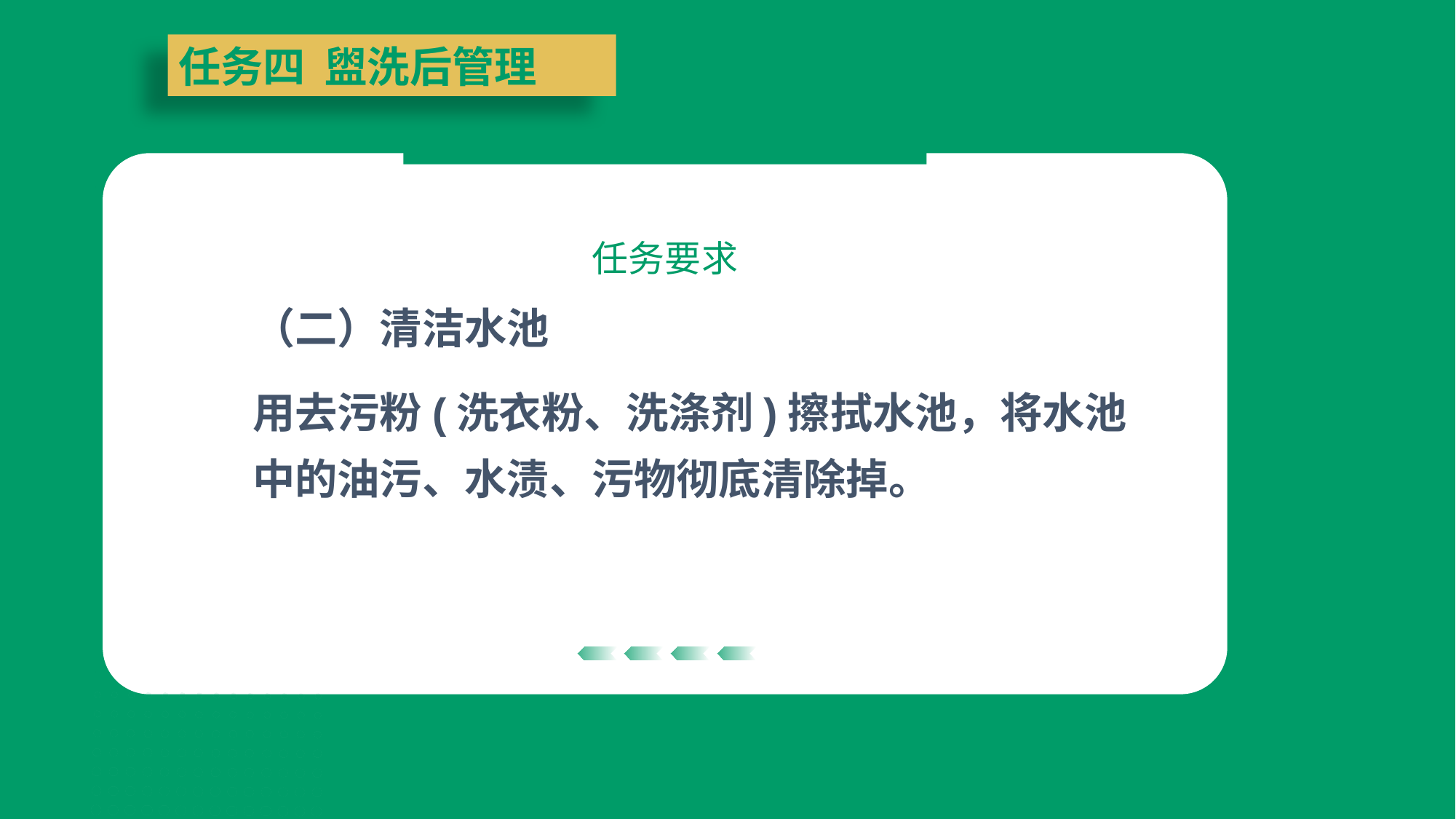

任务四  盥洗后管理

任务要求
（二）清洁水池
用去污粉(洗衣粉、洗涤剂)擦拭水池，将水池中的油污、水渍、污物彻底清除掉。